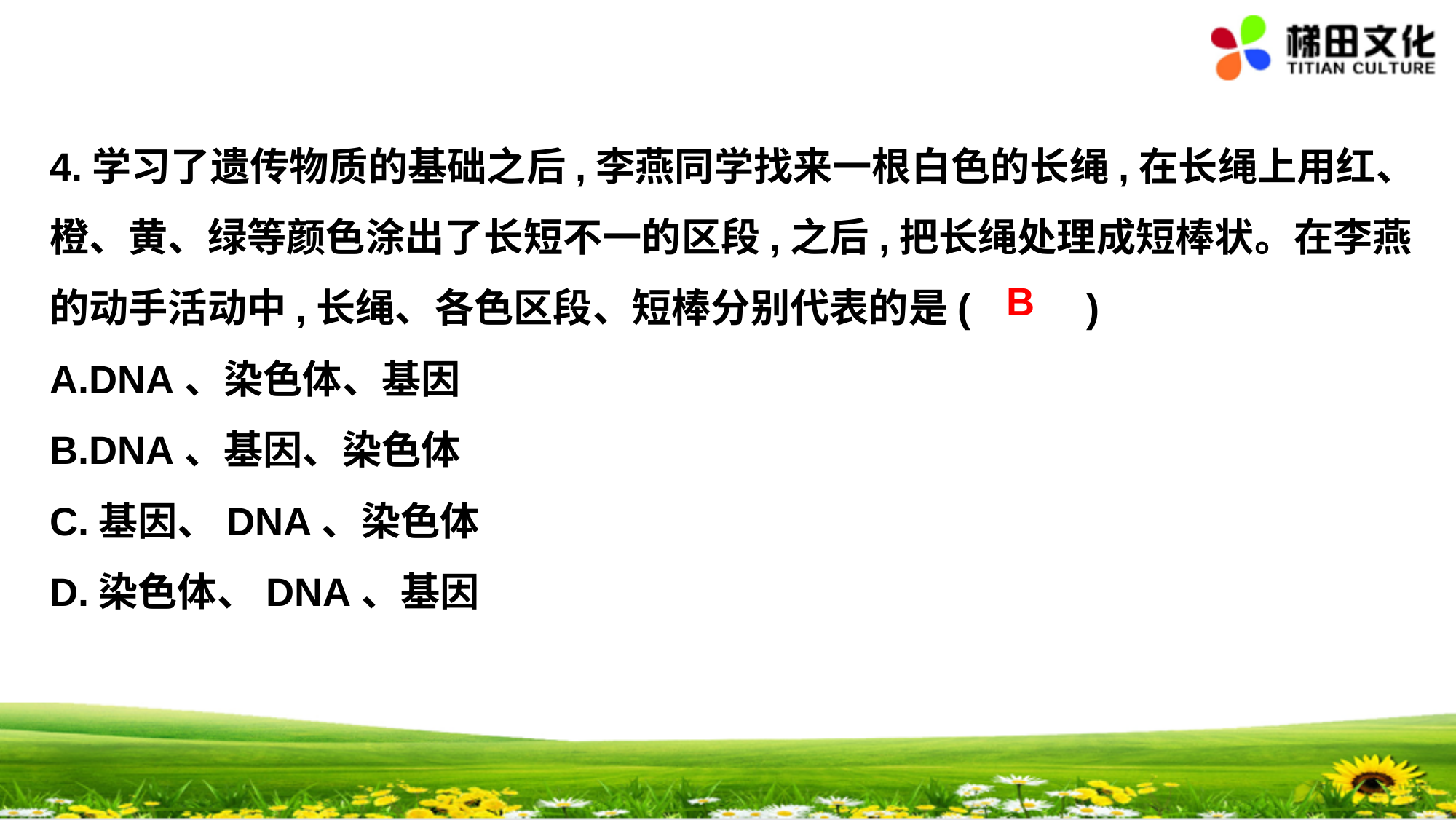

4.学习了遗传物质的基础之后,李燕同学找来一根白色的长绳,在长绳上用红、
橙、黄、绿等颜色涂出了长短不一的区段,之后,把长绳处理成短棒状。在李燕
的动手活动中,长绳、各色区段、短棒分别代表的是(　  　)
A.DNA、染色体、基因
B.DNA、基因、染色体
C.基因、DNA、染色体
D.染色体、DNA、基因
B